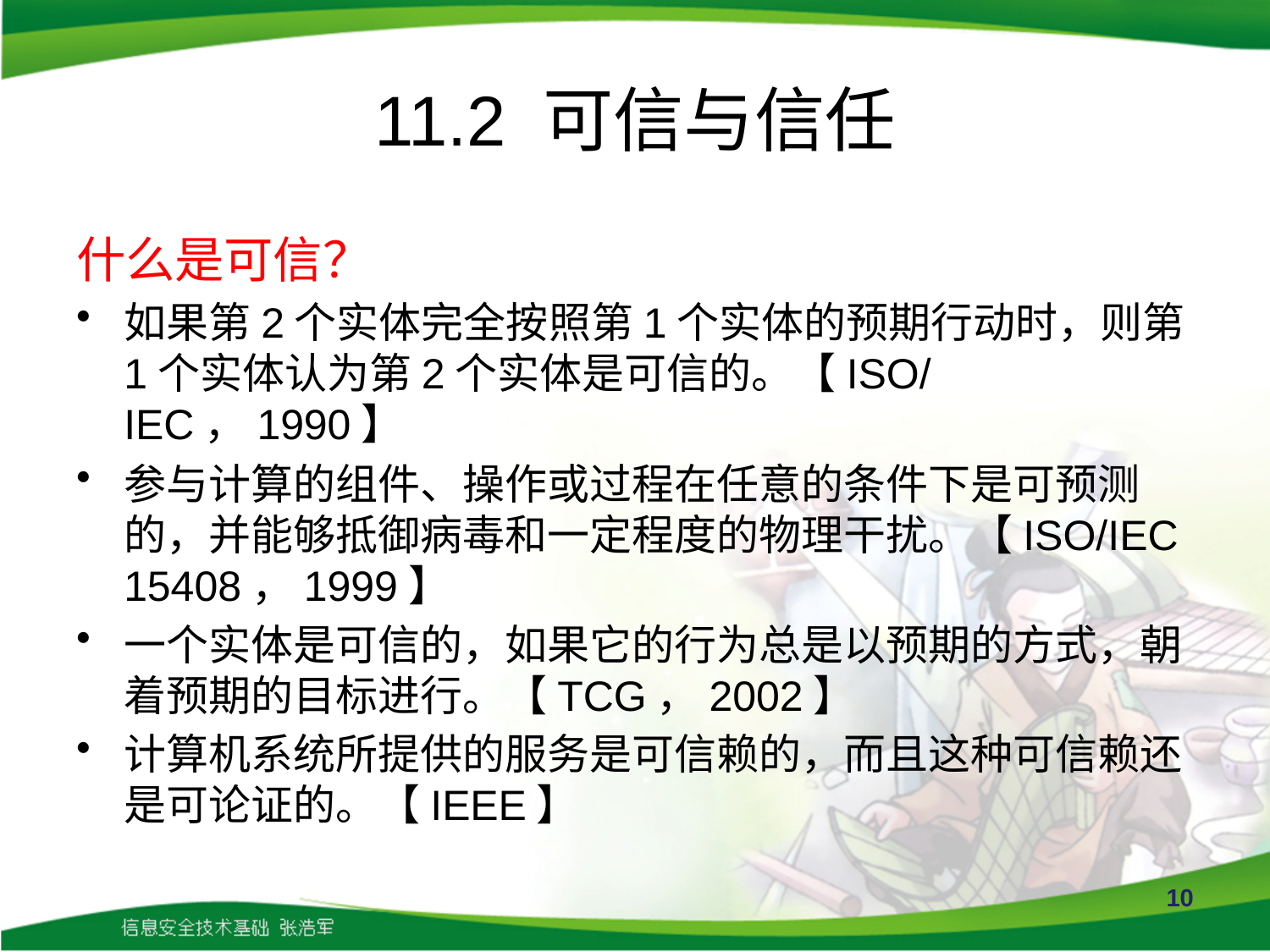

# 11.2 可信与信任
什么是可信？
如果第2个实体完全按照第1个实体的预期行动时，则第1个实体认为第2个实体是可信的。【ISO/IEC，1990】
参与计算的组件、操作或过程在任意的条件下是可预测的，并能够抵御病毒和一定程度的物理干扰。【ISO/IEC 15408，1999】
一个实体是可信的，如果它的行为总是以预期的方式，朝着预期的目标进行。【TCG，2002】
计算机系统所提供的服务是可信赖的，而且这种可信赖还是可论证的。【IEEE】
10